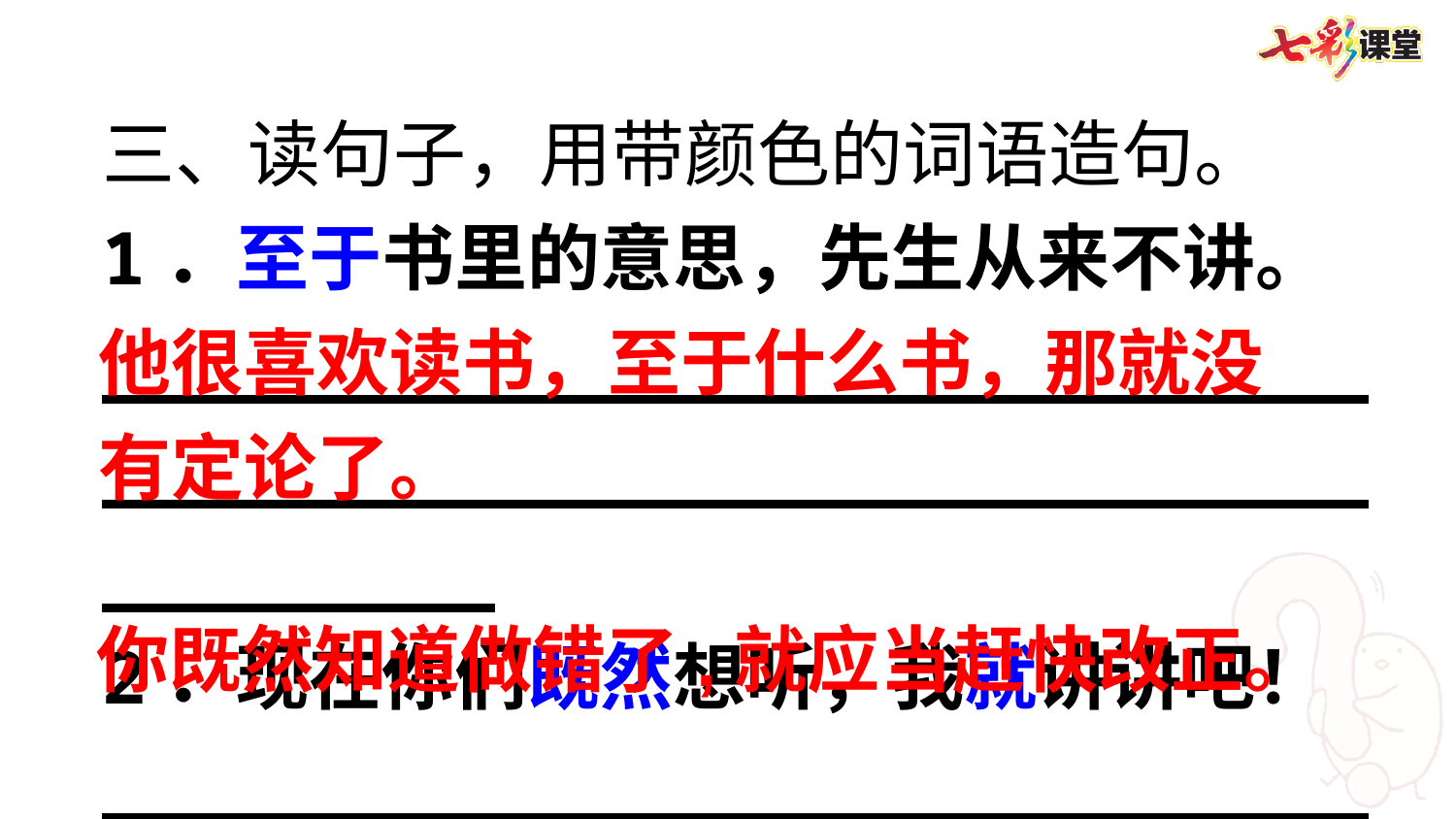

三、读句子，用带颜色的词语造句。
1．至于书里的意思，先生从来不讲。
__________________________________________________________ _________
2．现在你们既然想听，我就讲讲吧！
__________________________________
他很喜欢读书，至于什么书，那就没有定论了。
你既然知道做错了,就应当赶快改正。